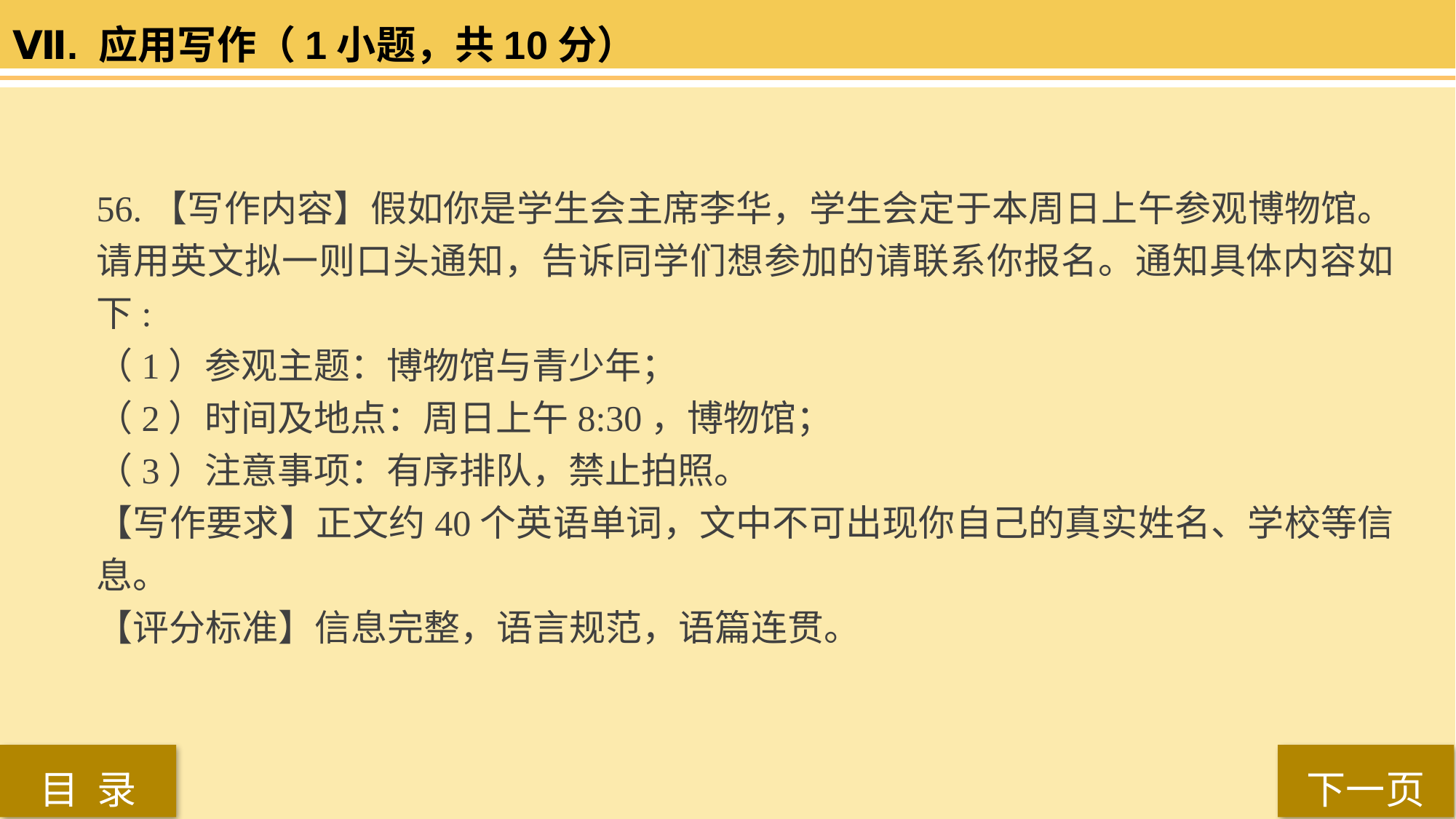

Ⅶ. 应用写作（1小题，共10分）
56.【写作内容】假如你是学生会主席李华，学生会定于本周日上午参观博物馆。请用英文拟一则口头通知，告诉同学们想参加的请联系你报名。通知具体内容如下:
（1）参观主题：博物馆与青少年；
（2）时间及地点：周日上午8:30，博物馆；
（3）注意事项：有序排队，禁止拍照。
【写作要求】正文约40个英语单词，文中不可出现你自己的真实姓名、学校等信息。
【评分标准】信息完整，语言规范，语篇连贯。